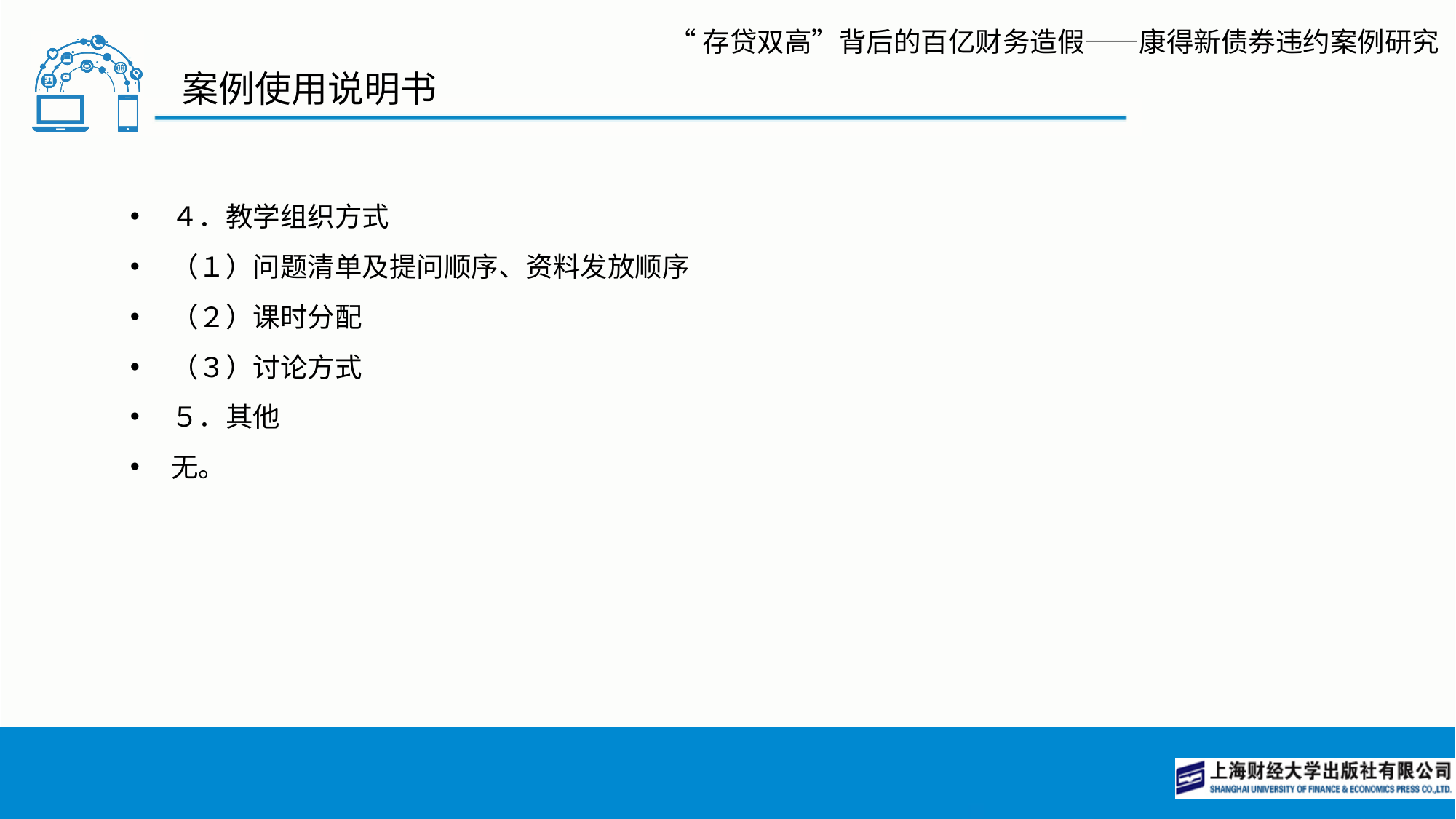

“存贷双高”背后的百亿财务造假——康得新债券违约案例研究
# 案例使用说明书
４．教学组织方式
（１）问题清单及提问顺序、资料发放顺序
（２）课时分配
（３）讨论方式
５．其他
无。